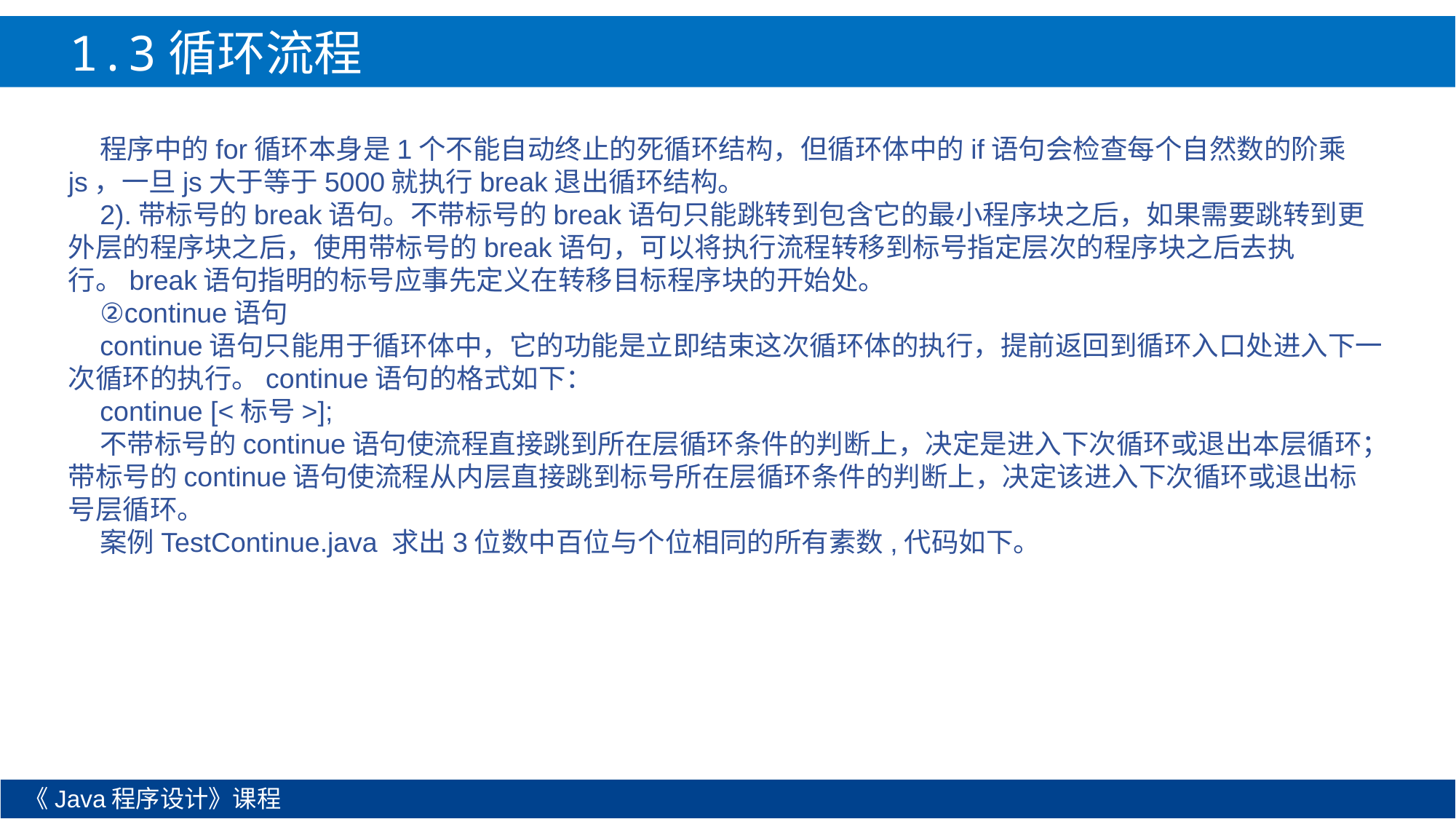

1.3循环流程
程序中的for循环本身是1个不能自动终止的死循环结构，但循环体中的if语句会检查每个自然数的阶乘js，一旦js大于等于5000就执行break退出循环结构。
2).带标号的break语句。不带标号的break语句只能跳转到包含它的最小程序块之后，如果需要跳转到更外层的程序块之后，使用带标号的break语句，可以将执行流程转移到标号指定层次的程序块之后去执行。break语句指明的标号应事先定义在转移目标程序块的开始处。
②continue语句
continue语句只能用于循环体中，它的功能是立即结束这次循环体的执行，提前返回到循环入口处进入下一次循环的执行。continue语句的格式如下：
continue [<标号>];
不带标号的continue语句使流程直接跳到所在层循环条件的判断上，决定是进入下次循环或退出本层循环；带标号的continue语句使流程从内层直接跳到标号所在层循环条件的判断上，决定该进入下次循环或退出标号层循环。
案例TestContinue.java 求出3位数中百位与个位相同的所有素数,代码如下。
《Java程序设计》课程